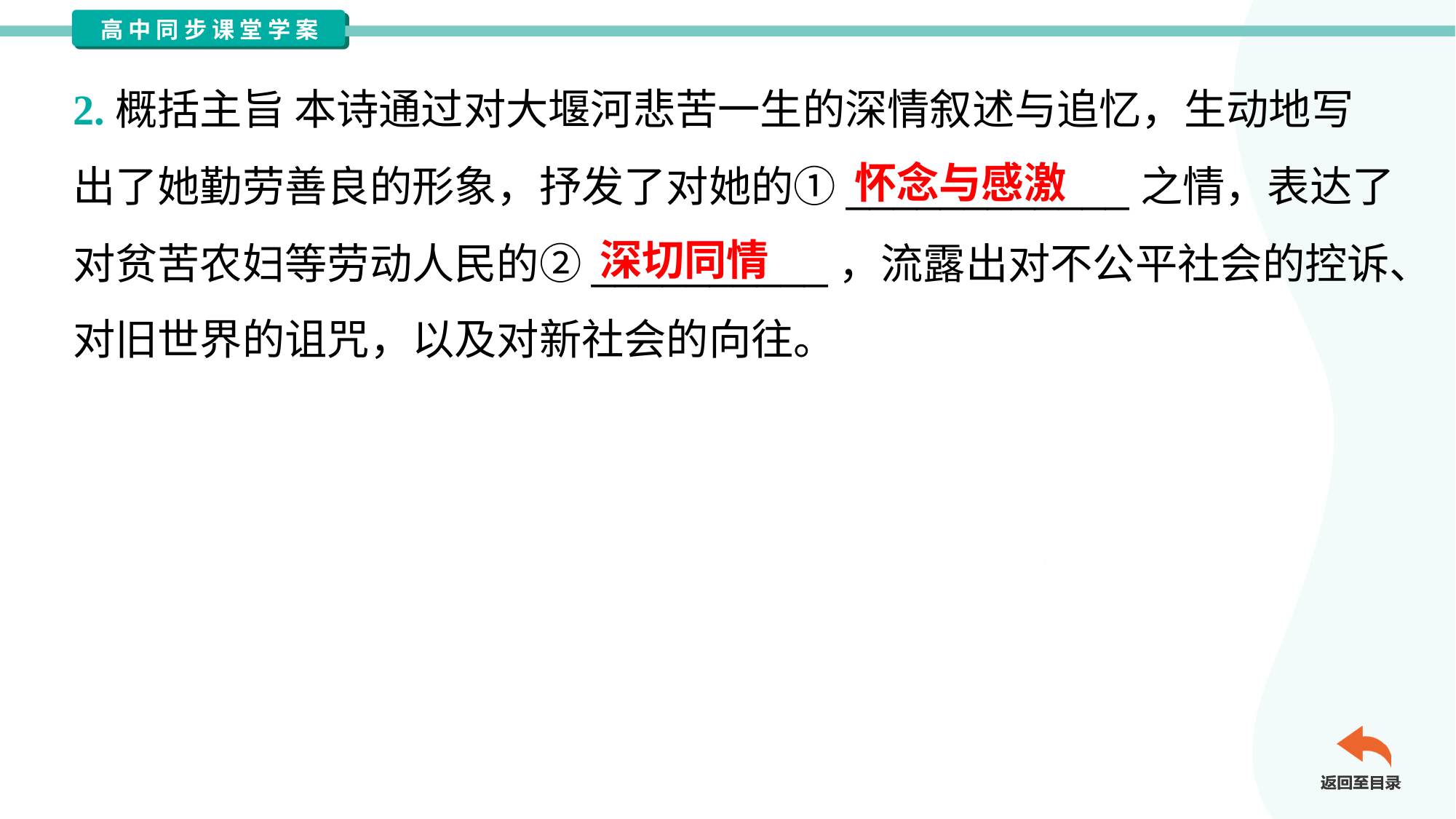

2.概括主旨 本诗通过对大堰河悲苦一生的深情叙述与追忆，生动地写
出了她勤劳善良的形象，抒发了对她的①____________之情，表达了
对贫苦农妇等劳动人民的②__________，流露出对不公平社会的控诉、
对旧世界的诅咒，以及对新社会的向往。
怀念与感激
深切同情